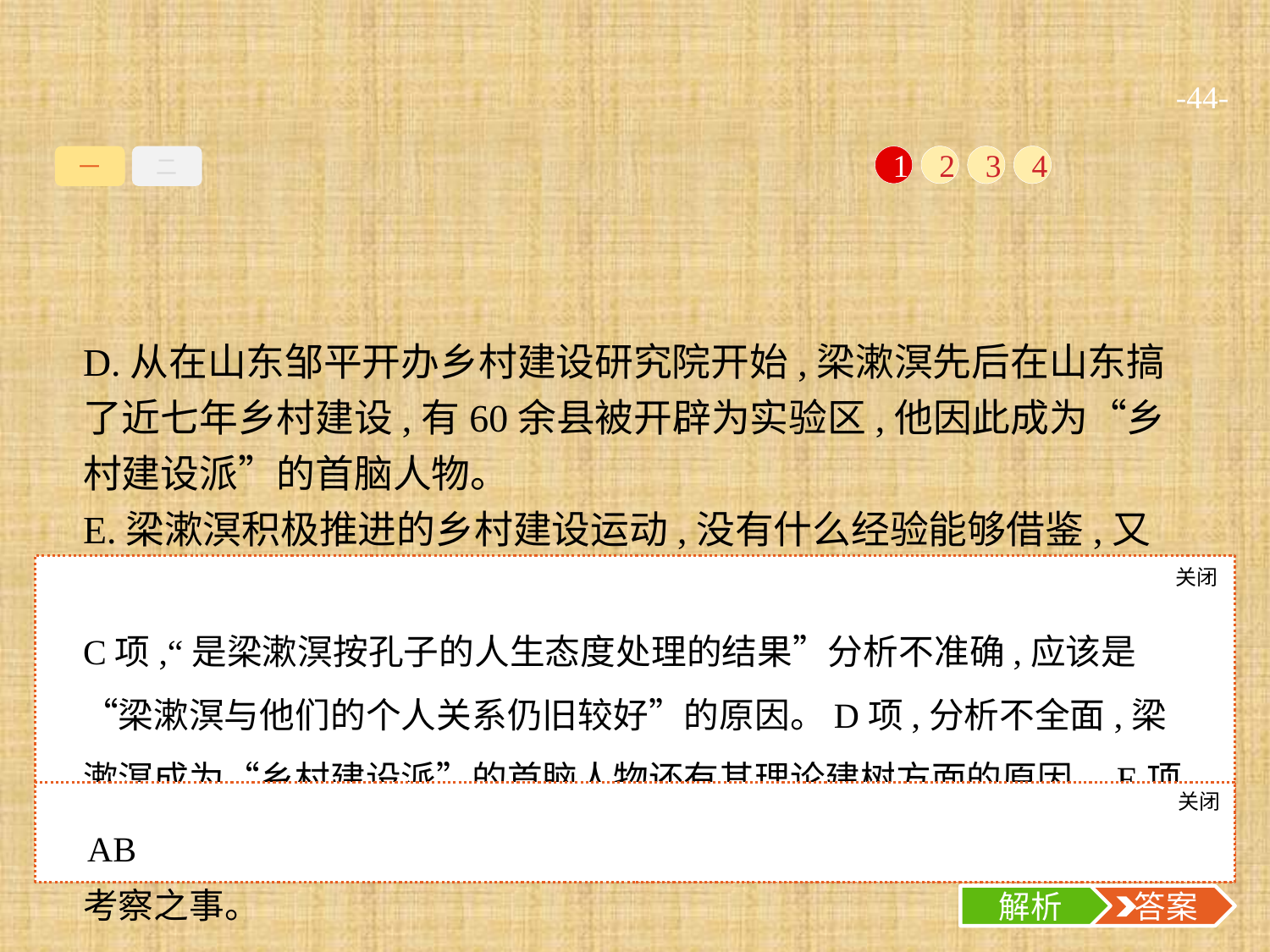

-44-
一
二
1
2
3
4
D.从在山东邹平开办乡村建设研究院开始,梁漱溟先后在山东搞了近七年乡村建设,有60余县被开辟为实验区,他因此成为“乡村建设派”的首脑人物。
E.梁漱溟积极推进的乡村建设运动,没有什么经验能够借鉴,又先后受到战争的影响,过程坎坷,却是对中国社会发展道路的一种积极有益的探索尝试。

关闭
解析

C项,“是梁漱溟按孔子的人生态度处理的结果”分析不准确,应该是“梁漱溟与他们的个人关系仍旧较好”的原因。D项,分析不全面,梁漱溟成为“乡村建设派”的首脑人物还有其理论建树方面的原因。E项,“没有什么经验能够借鉴”与原文不符,文中介绍了梁漱溟到全国各地考察之事。
关闭

解析
  答案

AB
解析
  答案